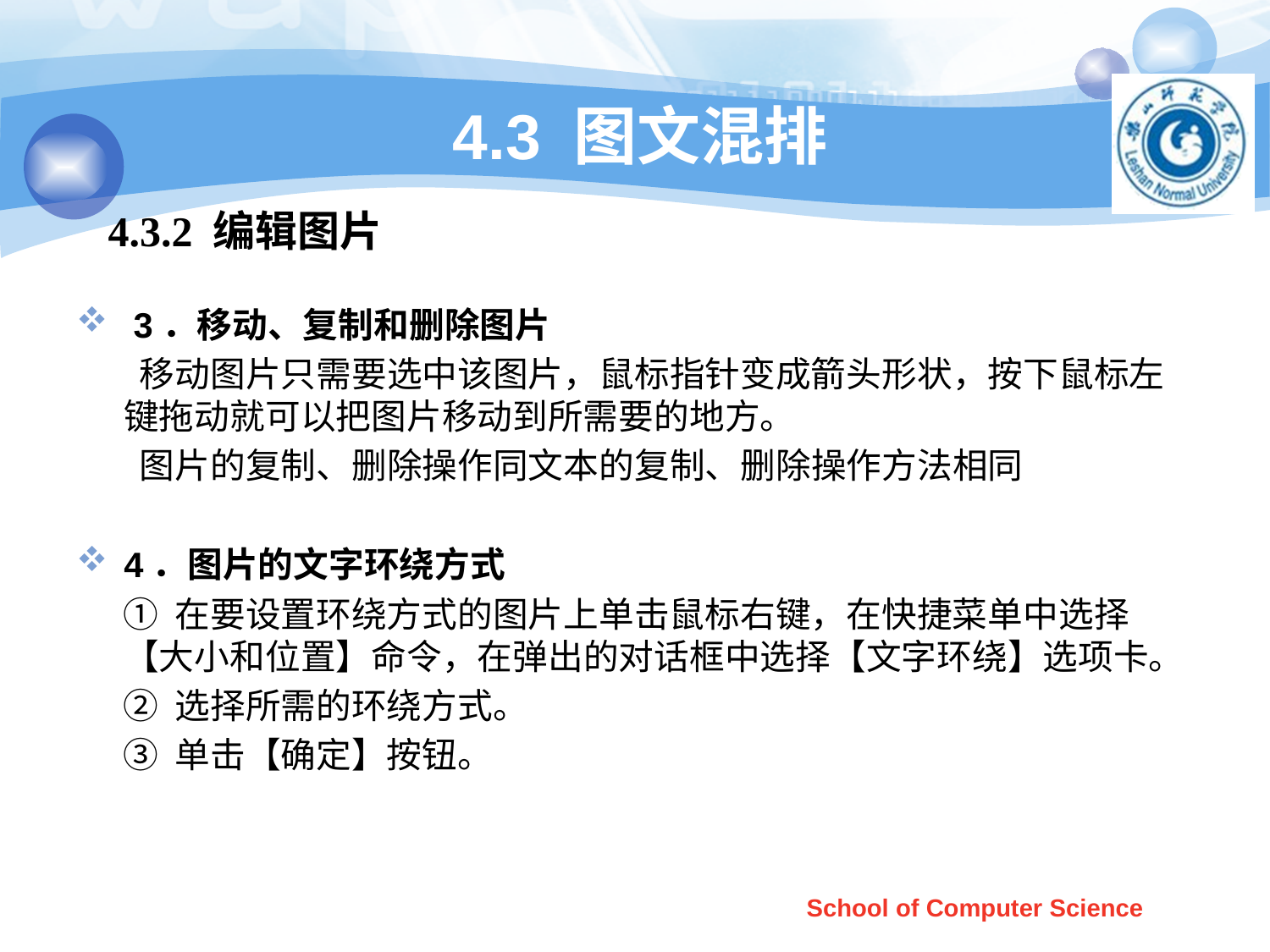

# 4.3 图文混排
4.3.2 编辑图片
 3．移动、复制和删除图片
       移动图片只需要选中该图片，鼠标指针变成箭头形状，按下鼠标左键拖动就可以把图片移动到所需要的地方。
       图片的复制、删除操作同文本的复制、删除操作方法相同

4．图片的文字环绕方式
      ① 在要设置环绕方式的图片上单击鼠标右键，在快捷菜单中选择【大小和位置】命令，在弹出的对话框中选择【文字环绕】选项卡。
      ② 选择所需的环绕方式。
      ③ 单击【确定】按钮。
School of Computer Science